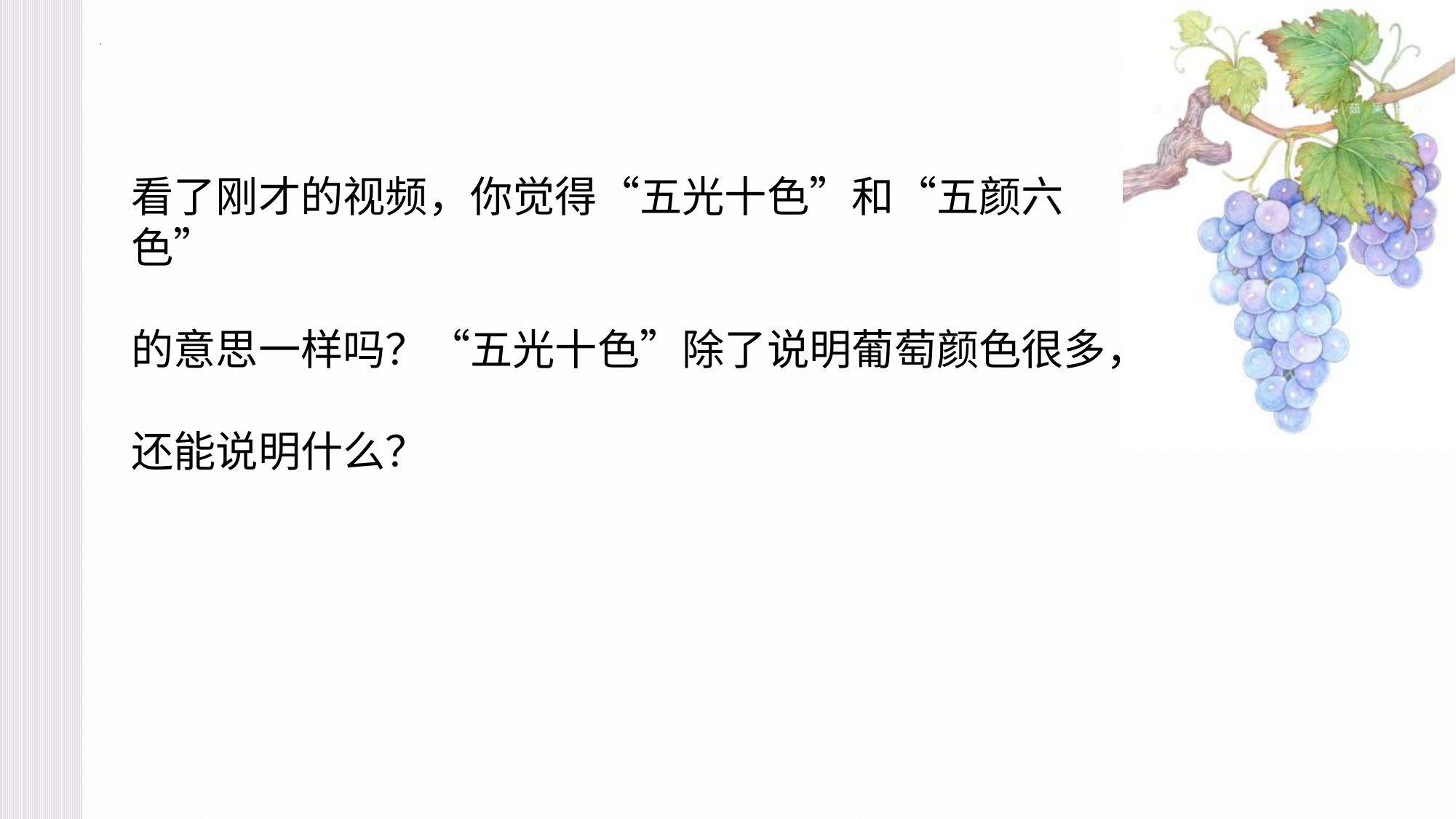

看了刚才的视频，你觉得“五光十色”和“五颜六色”

的意思一样吗？“五光十色”除了说明葡萄颜色很多，

还能说明什么？